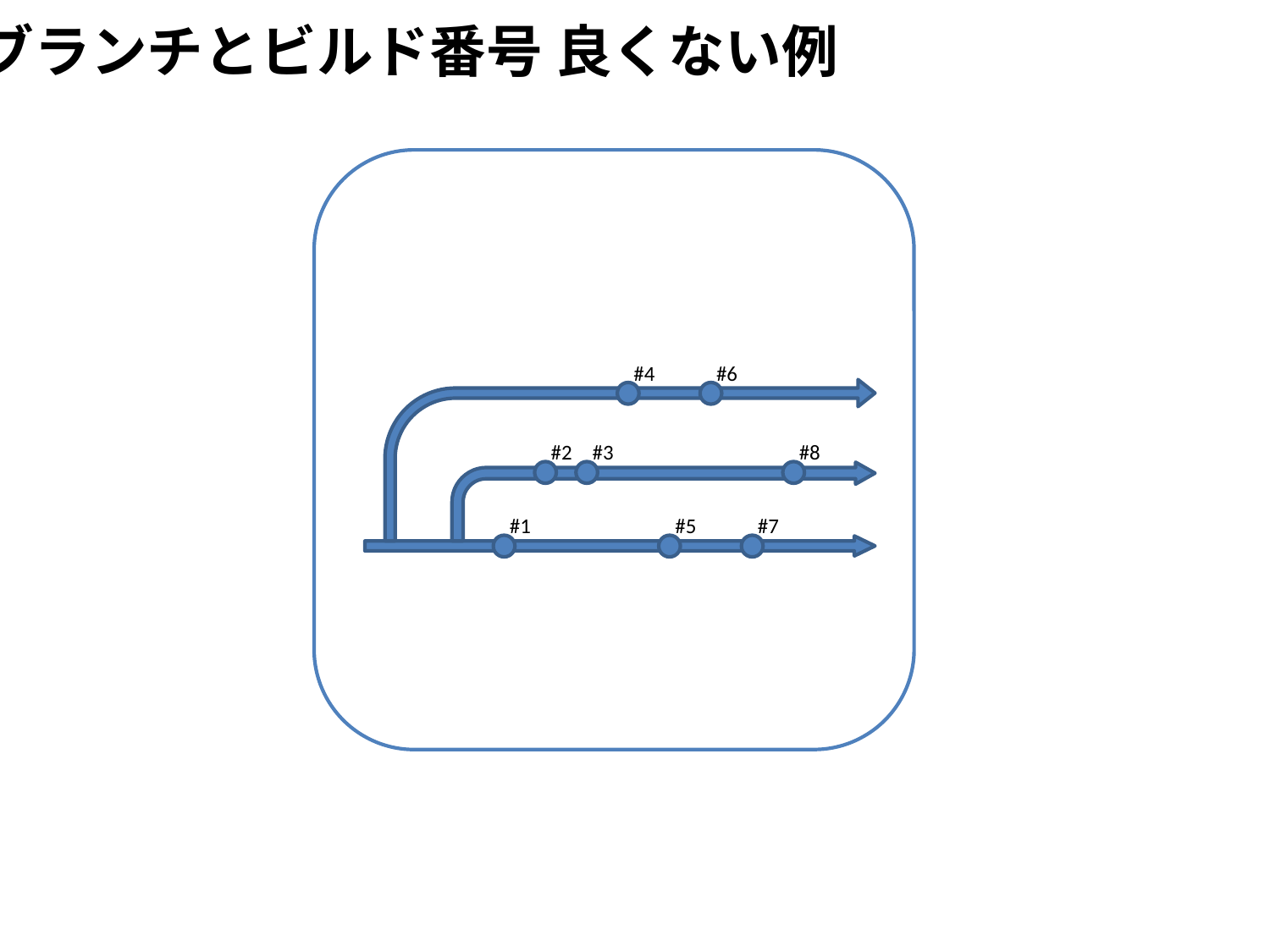

ブランチとビルド番号 良くない例

#4
#6
#2
#3
#8
#1
#5
#7